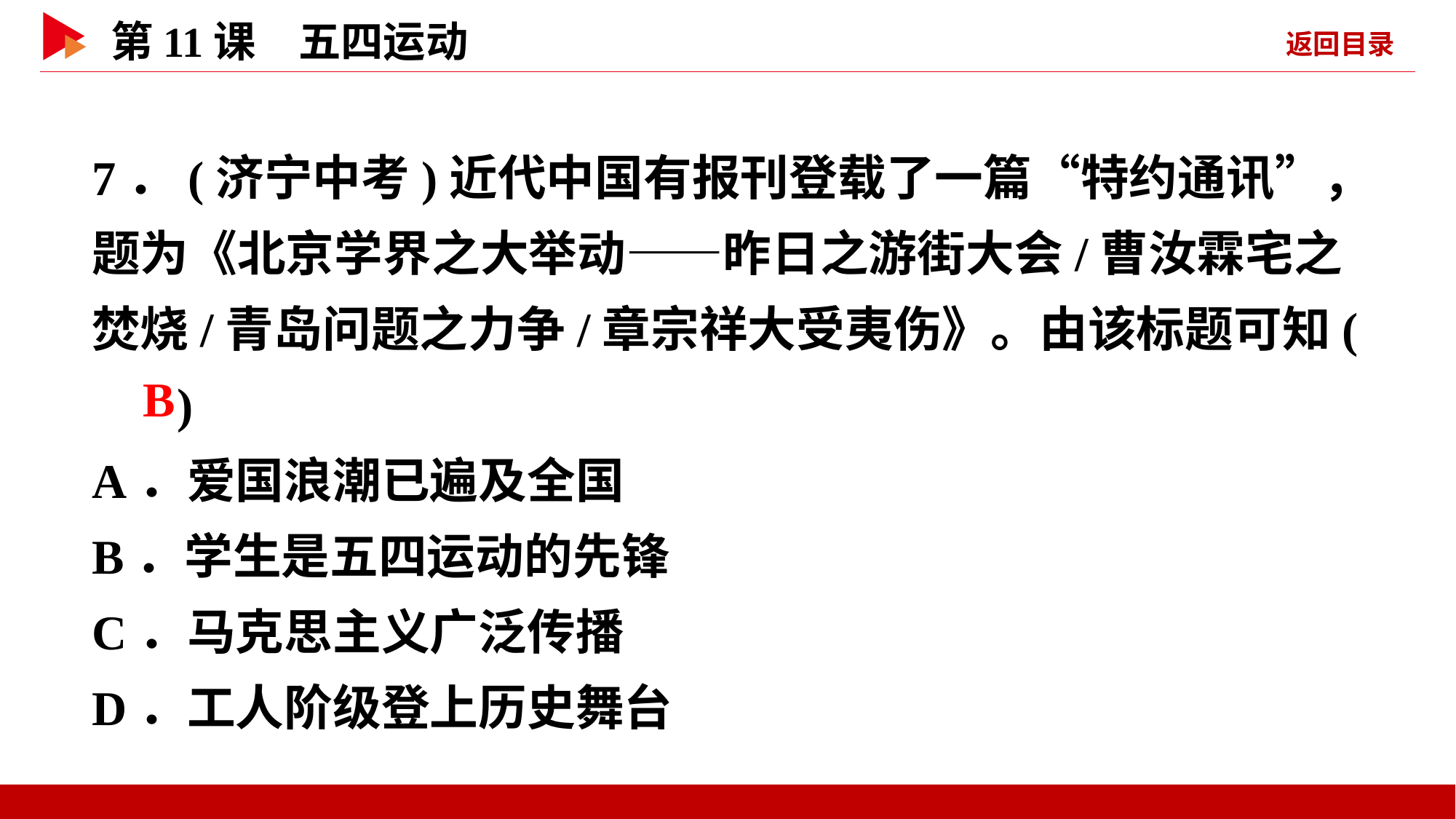

7．(济宁中考)近代中国有报刊登载了一篇“特约通讯”，题为《北京学界之大举动——昨日之游街大会/曹汝霖宅之焚烧/青岛问题之力争/章宗祥大受夷伤》。由该标题可知(        )
A．爱国浪潮已遍及全国
B．学生是五四运动的先锋
C．马克思主义广泛传播
D．工人阶级登上历史舞台
   B